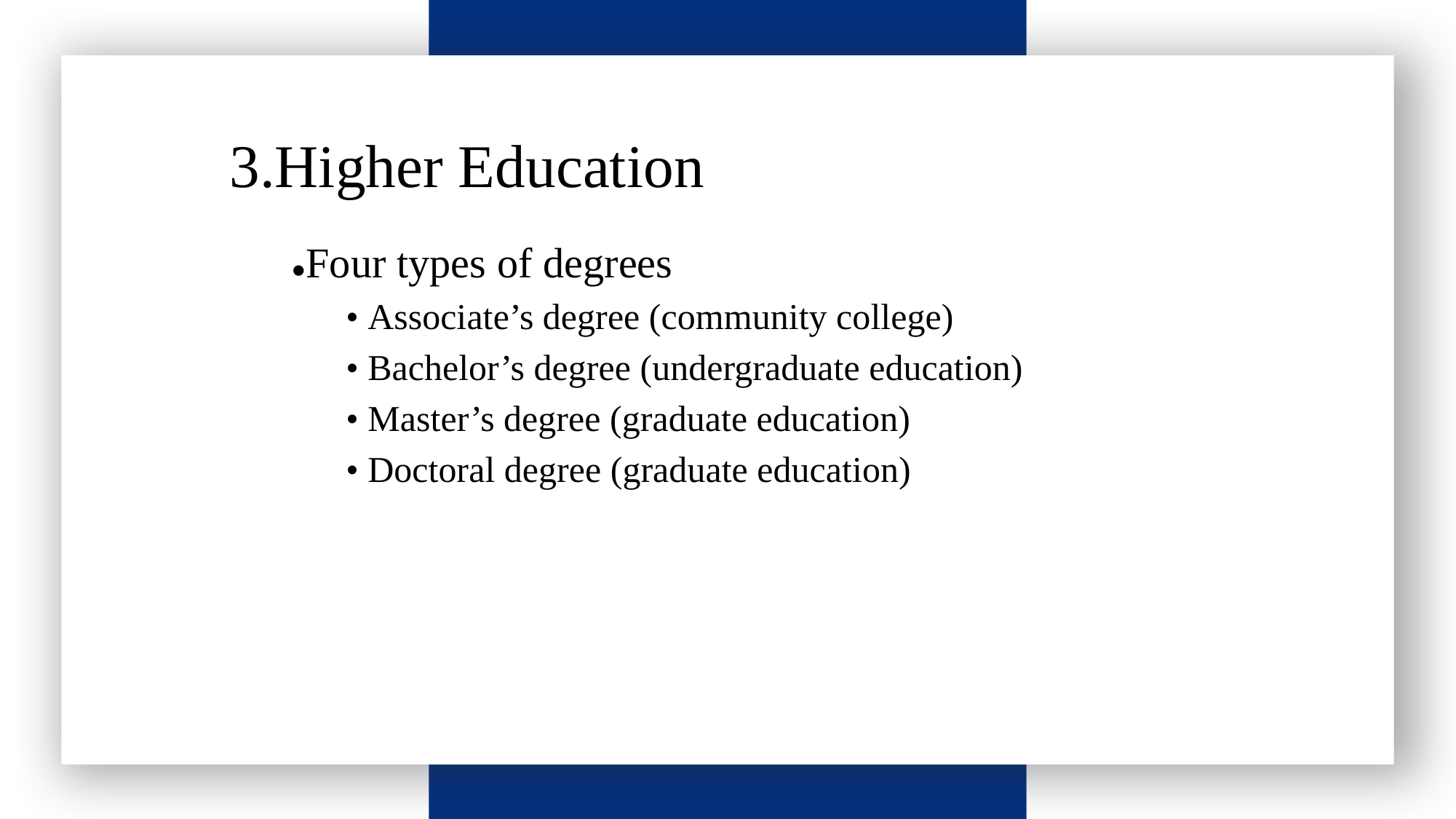

请输入标题
3.Higher Education
●Four types of degrees
      • Associate’s degree (community college)
      • Bachelor’s degree (undergraduate education)
      • Master’s degree (graduate education)
      • Doctoral degree (graduate education)